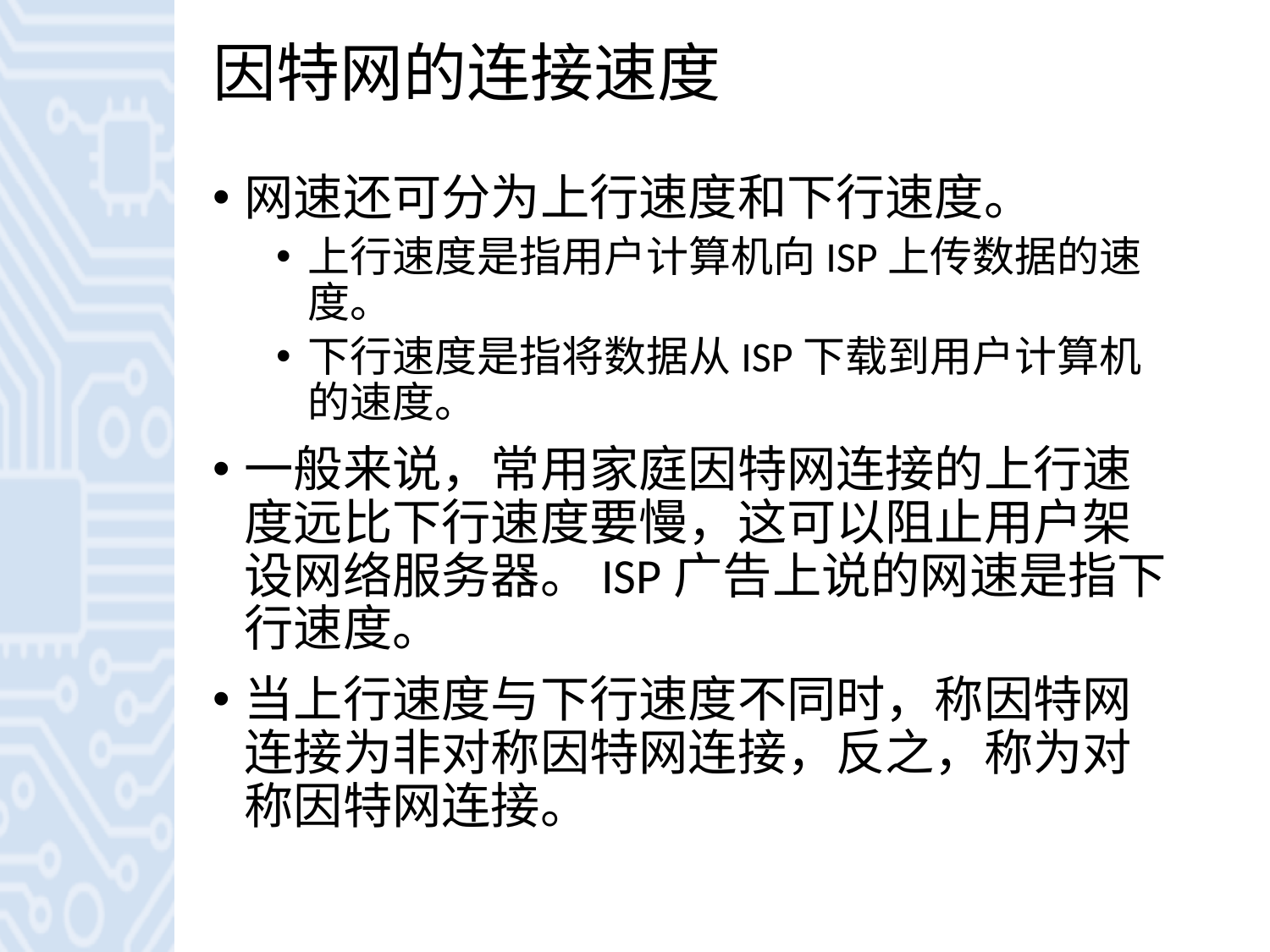

# 因特网的连接速度
网速还可分为上行速度和下行速度。
上行速度是指用户计算机向ISP上传数据的速度。
下行速度是指将数据从ISP下载到用户计算机的速度。
一般来说，常用家庭因特网连接的上行速度远比下行速度要慢，这可以阻止用户架设网络服务器。ISP广告上说的网速是指下行速度。
当上行速度与下行速度不同时，称因特网连接为非对称因特网连接，反之，称为对称因特网连接。